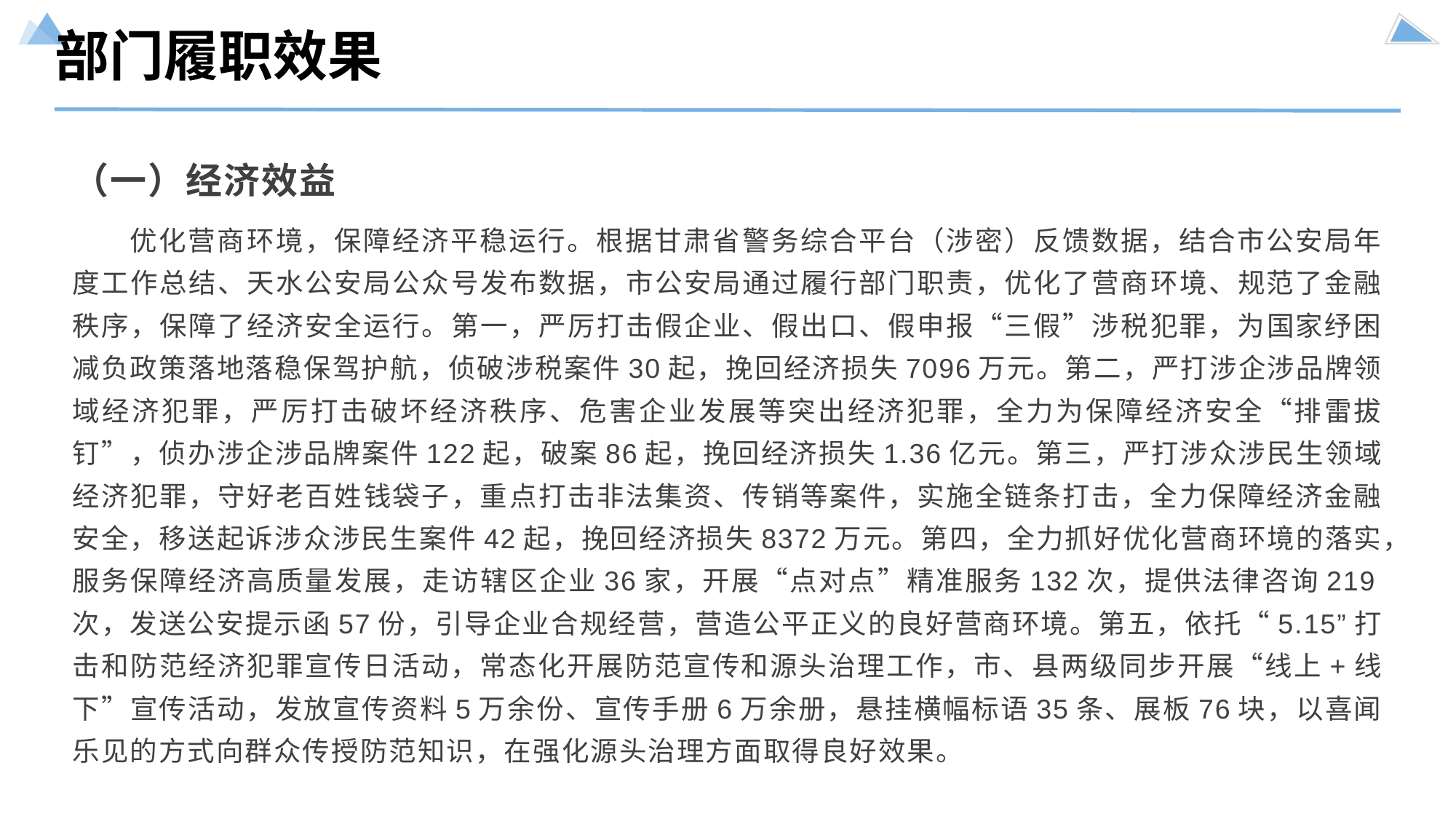

部门履职效果
（一）经济效益
优化营商环境，保障经济平稳运行。根据甘肃省警务综合平台（涉密）反馈数据，结合市公安局年度工作总结、天水公安局公众号发布数据，市公安局通过履行部门职责，优化了营商环境、规范了金融秩序，保障了经济安全运行。第一，严厉打击假企业、假出口、假申报“三假”涉税犯罪，为国家纾困减负政策落地落稳保驾护航，侦破涉税案件30起，挽回经济损失7096万元。第二，严打涉企涉品牌领域经济犯罪，严厉打击破坏经济秩序、危害企业发展等突出经济犯罪，全力为保障经济安全“排雷拔钉”，侦办涉企涉品牌案件122起，破案86起，挽回经济损失1.36亿元。第三，严打涉众涉民生领域经济犯罪，守好老百姓钱袋子，重点打击非法集资、传销等案件，实施全链条打击，全力保障经济金融安全，移送起诉涉众涉民生案件42起，挽回经济损失8372万元。第四，全力抓好优化营商环境的落实，服务保障经济高质量发展，走访辖区企业36家，开展“点对点”精准服务132次，提供法律咨询219次，发送公安提示函57份，引导企业合规经营，营造公平正义的良好营商环境。第五，依托“5.15”打击和防范经济犯罪宣传日活动，常态化开展防范宣传和源头治理工作，市、县两级同步开展“线上+线下”宣传活动，发放宣传资料5万余份、宣传手册6万余册，悬挂横幅标语35条、展板76块，以喜闻乐见的方式向群众传授防范知识，在强化源头治理方面取得良好效果。